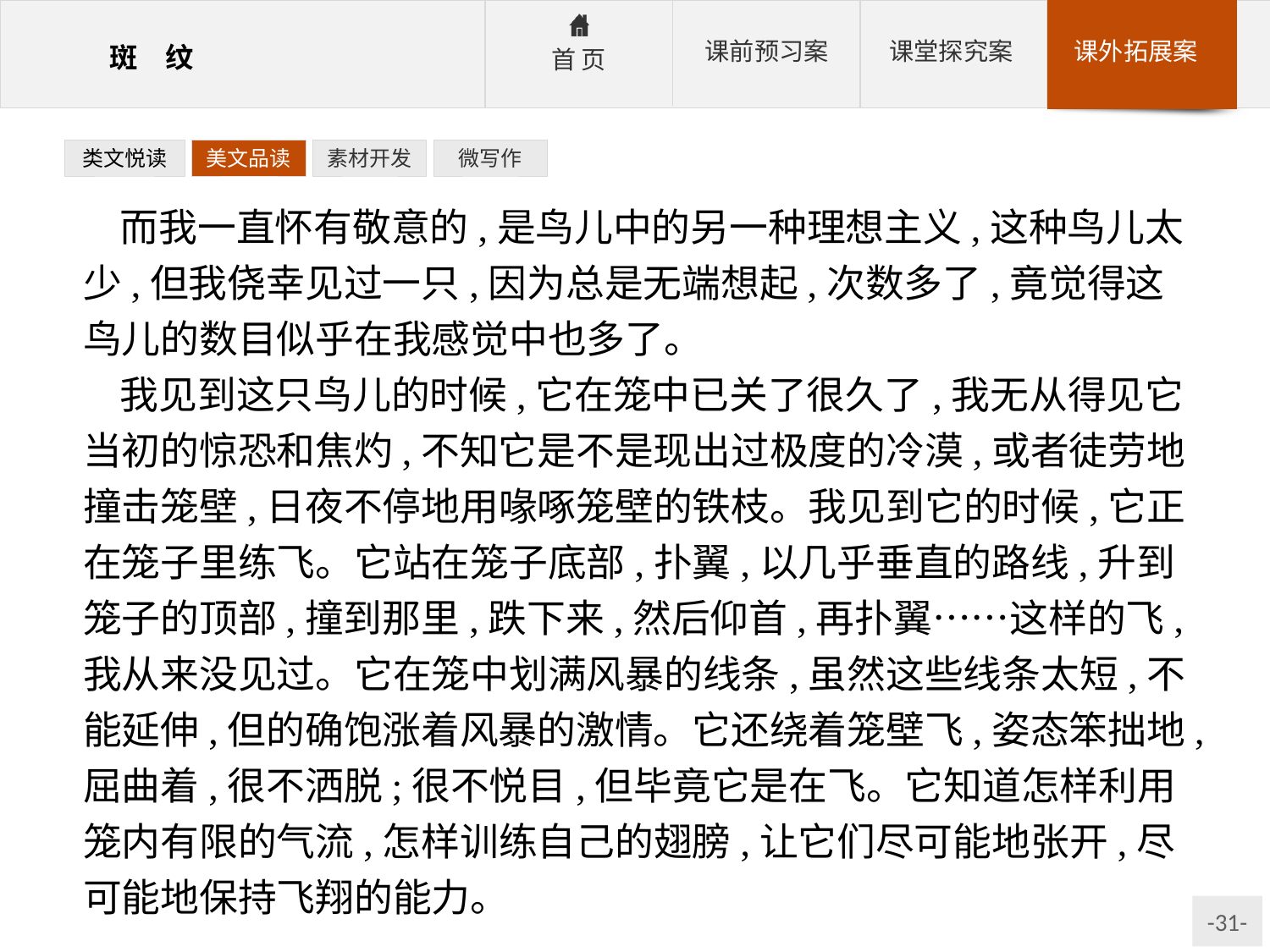

类文悦读
美文品读
素材开发
微写作
而我一直怀有敬意的,是鸟儿中的另一种理想主义,这种鸟儿太少,但我侥幸见过一只,因为总是无端想起,次数多了,竟觉得这鸟儿的数目似乎在我感觉中也多了。
我见到这只鸟儿的时候,它在笼中已关了很久了,我无从得见它当初的惊恐和焦灼,不知它是不是现出过极度的冷漠,或者徒劳地撞击笼壁,日夜不停地用喙啄笼壁的铁枝。我见到它的时候,它正在笼子里练飞。它站在笼子底部,扑翼,以几乎垂直的路线,升到笼子的顶部,撞到那里,跌下来,然后仰首,再扑翼……这样的飞,我从来没见过。它在笼中划满风暴的线条,虽然这些线条太短,不能延伸,但的确饱涨着风暴的激情。它还绕着笼壁飞,姿态笨拙地,屈曲着,很不洒脱;很不悦目,但毕竟它是在飞。它知道怎样利用笼内有限的气流,怎样训练自己的翅膀,让它们尽可能地张开,尽可能地保持飞翔的能力。